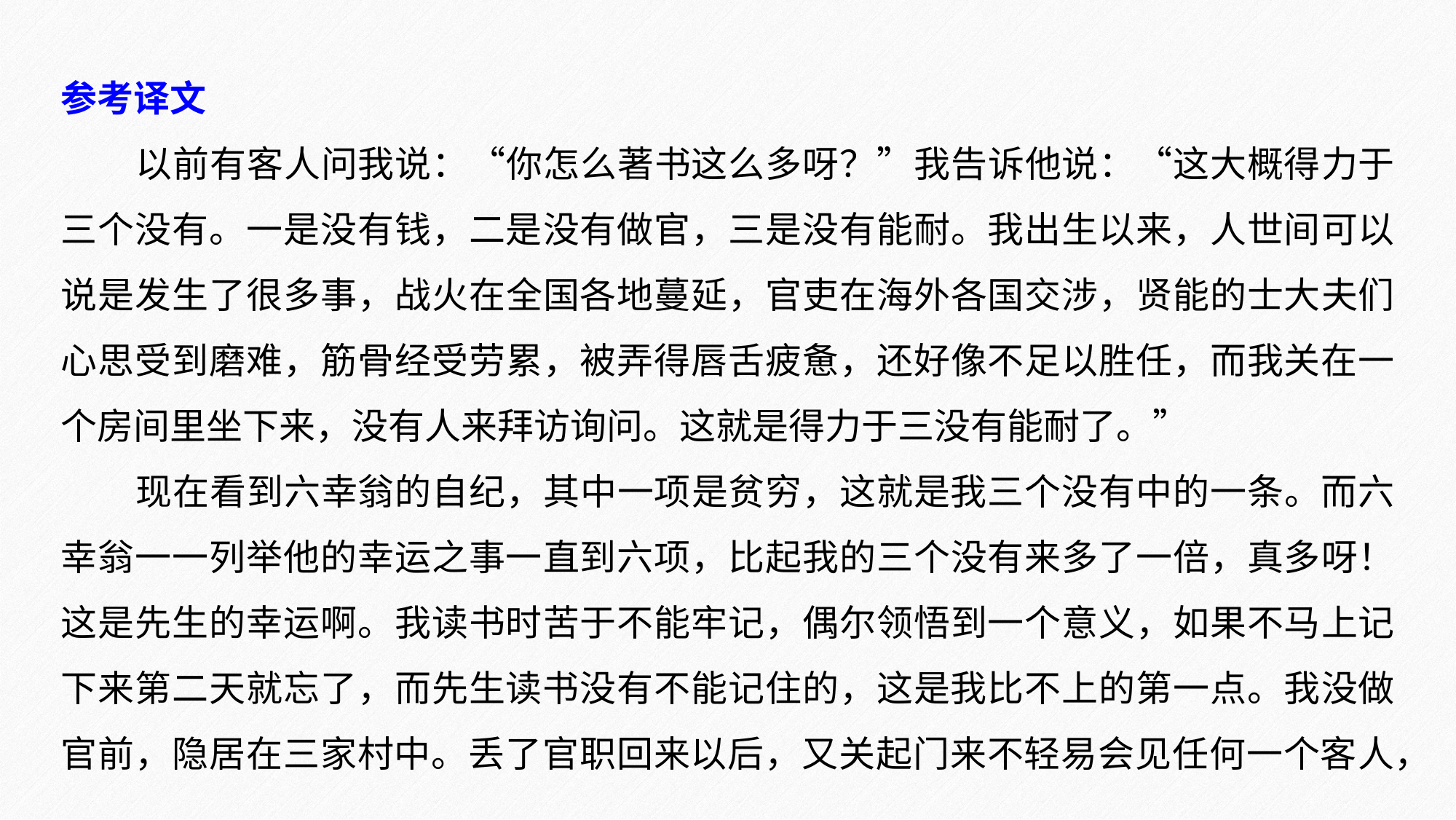

参考译文
以前有客人问我说：“你怎么著书这么多呀？”我告诉他说：“这大概得力于三个没有。一是没有钱，二是没有做官，三是没有能耐。我出生以来，人世间可以说是发生了很多事，战火在全国各地蔓延，官吏在海外各国交涉，贤能的士大夫们心思受到磨难，筋骨经受劳累，被弄得唇舌疲惫，还好像不足以胜任，而我关在一个房间里坐下来，没有人来拜访询问。这就是得力于三没有能耐了。”
现在看到六幸翁的自纪，其中一项是贫穷，这就是我三个没有中的一条。而六幸翁一一列举他的幸运之事一直到六项，比起我的三个没有来多了一倍，真多呀！这是先生的幸运啊。我读书时苦于不能牢记，偶尔领悟到一个意义，如果不马上记下来第二天就忘了，而先生读书没有不能记住的，这是我比不上的第一点。我没做官前，隐居在三家村中。丢了官职回来以后，又关起门来不轻易会见任何一个客人，